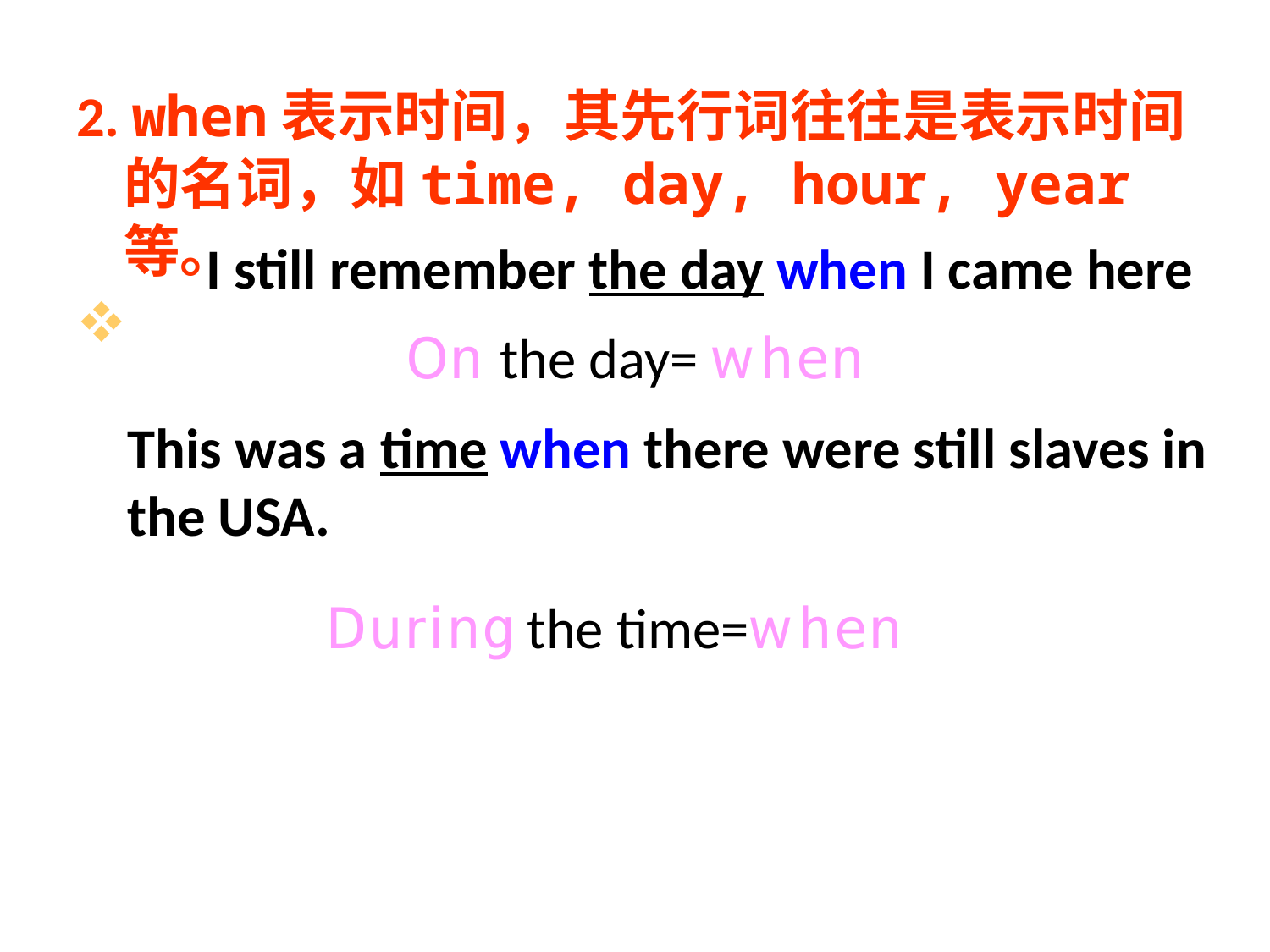

2. when表示时间，其先行词往往是表示时间的名词，如time, day, hour, year等。

I still remember the day when I came here
On the day= when
This was a time when there were still slaves in the USA.
During the time=when